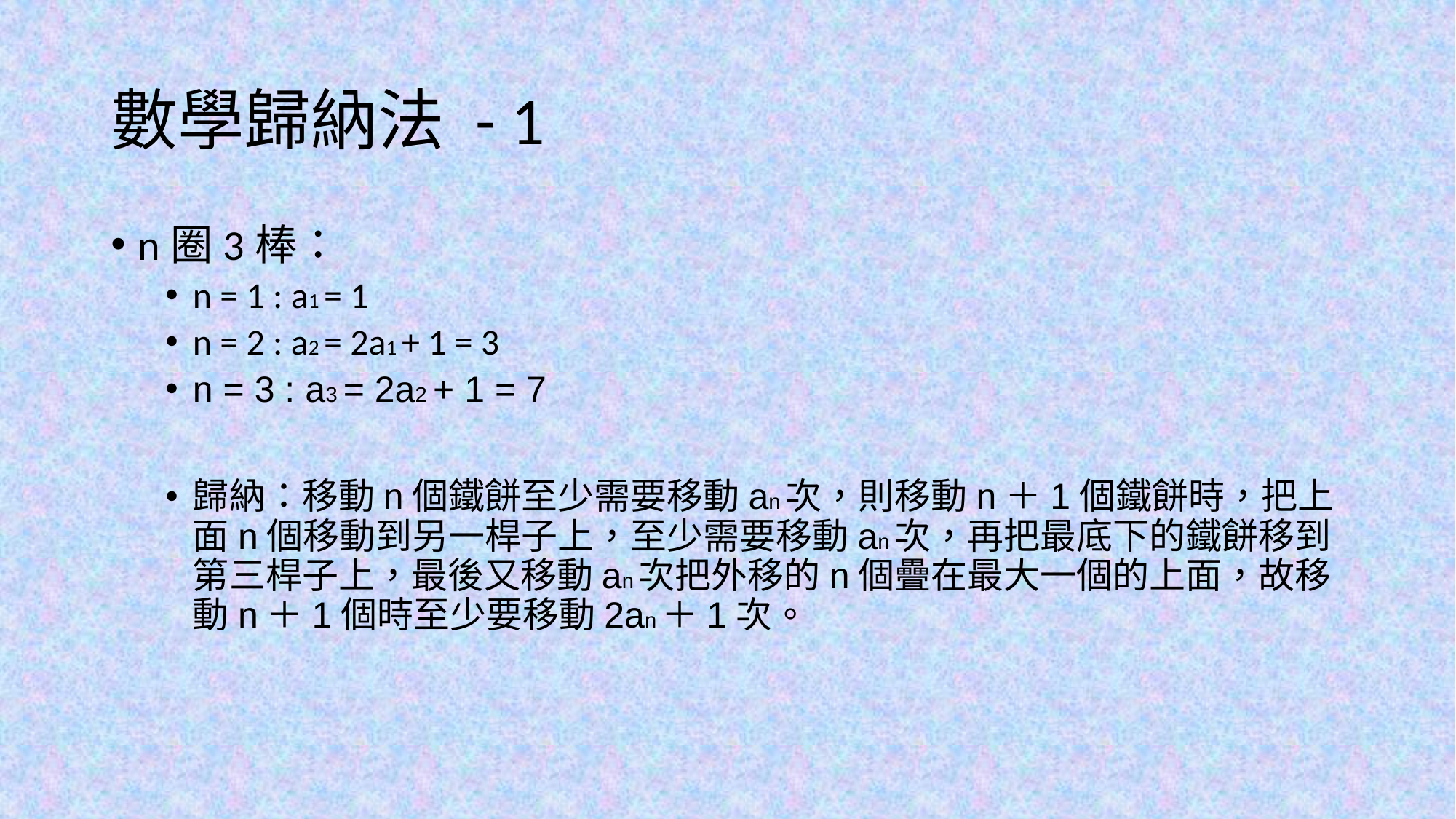

# 數學歸納法 - 1
n圈3棒：
n = 1 : a1 = 1
n = 2 : a2 = 2a1 + 1 = 3
n = 3 : a3 = 2a2 + 1 = 7

歸納：移動n個鐵餅至少需要移動an次，則移動n＋1個鐵餅時，把上面n個移動到另一桿子上，至少需要移動an次，再把最底下的鐵餅移到第三桿子上，最後又移動an次把外移的n個疊在最大一個的上面，故移動n＋1個時至少要移動2an＋1次。